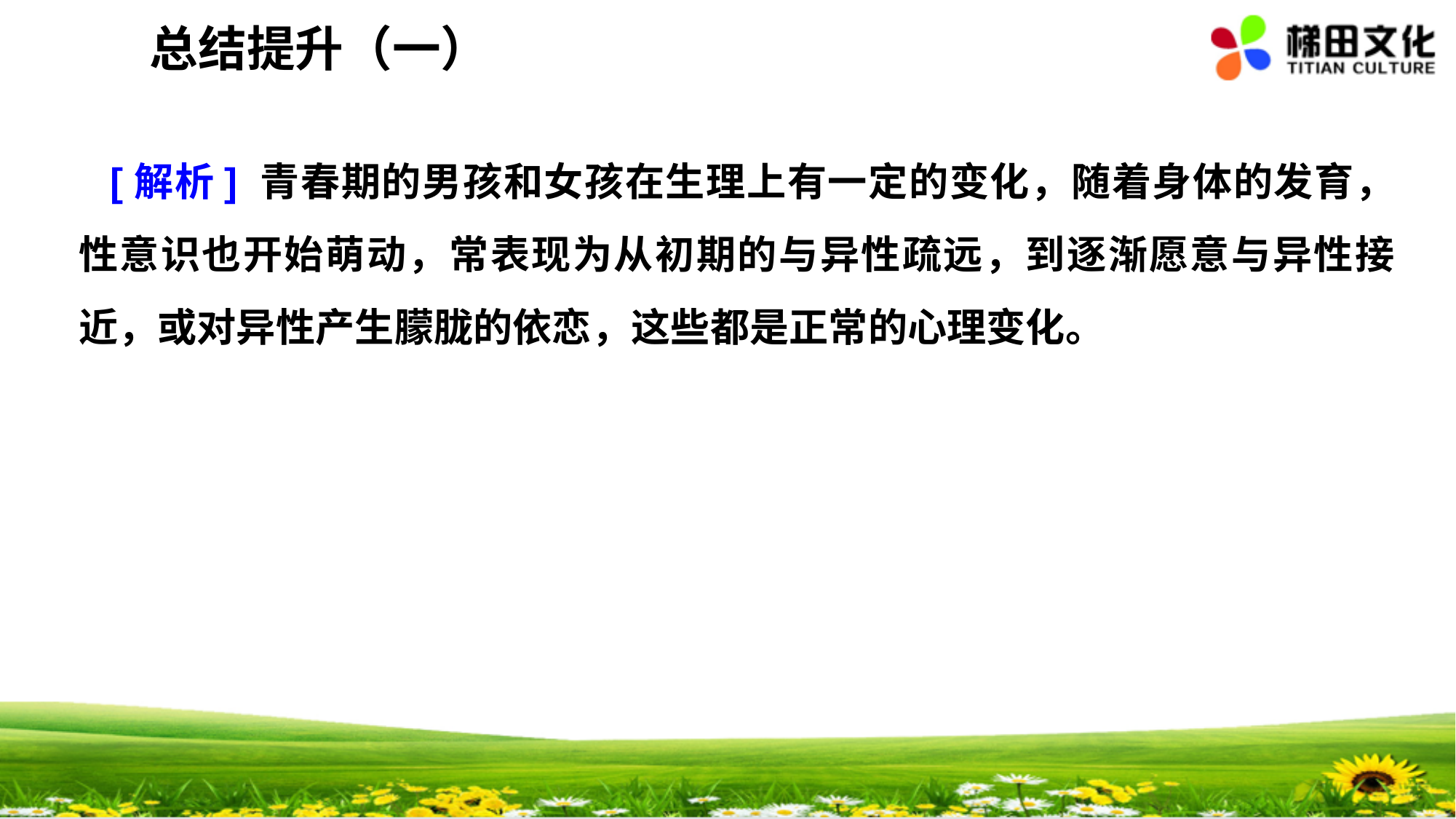

总结提升（一）
[解析] 青春期的男孩和女孩在生理上有一定的变化，随着身体的发育，性意识也开始萌动，常表现为从初期的与异性疏远，到逐渐愿意与异性接近，或对异性产生朦胧的依恋，这些都是正常的心理变化。